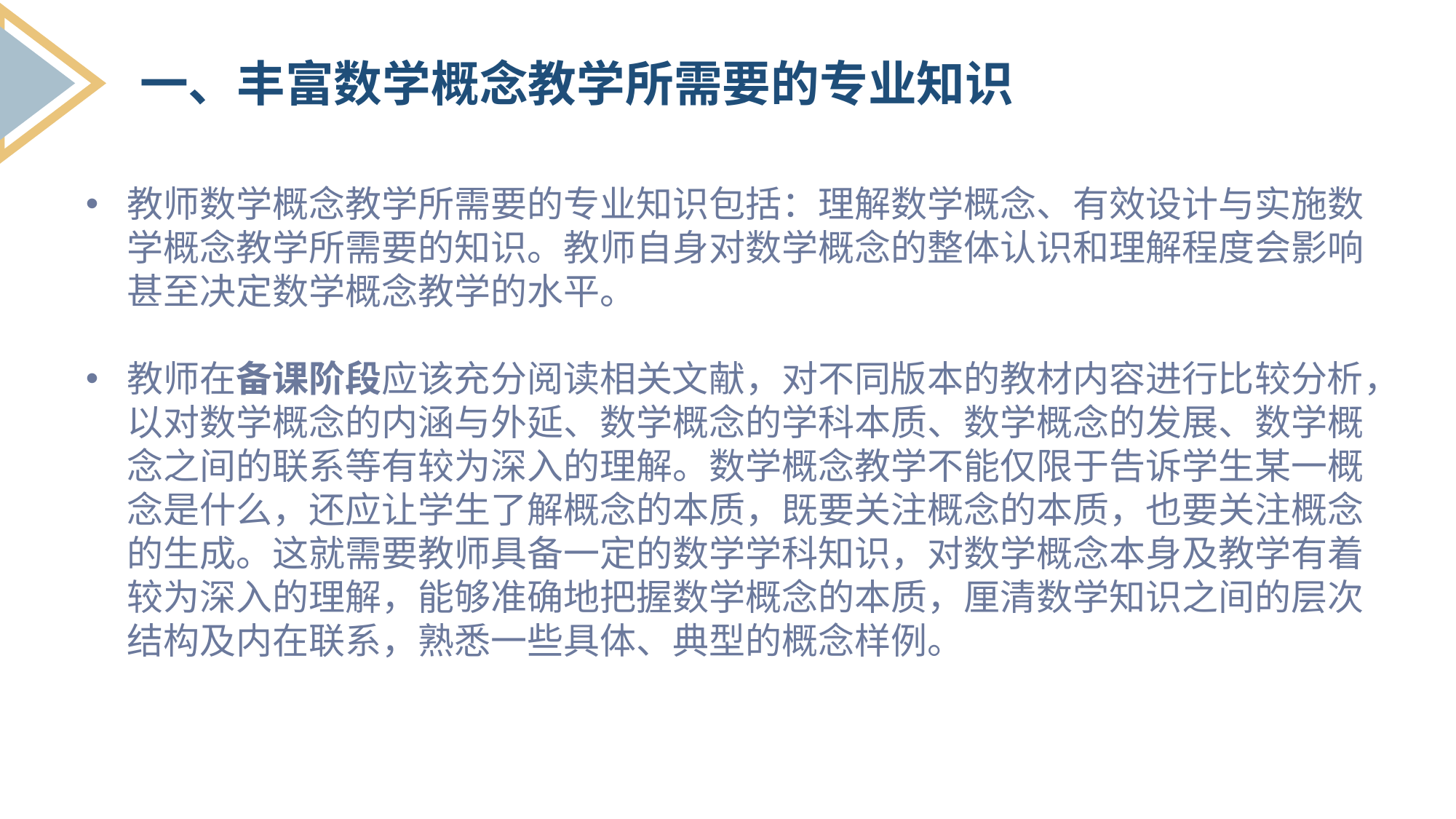

一、丰富数学概念教学所需要的专业知识
教师数学概念教学所需要的专业知识包括：理解数学概念、有效设计与实施数学概念教学所需要的知识。教师自身对数学概念的整体认识和理解程度会影响甚至决定数学概念教学的水平。

教师在备课阶段应该充分阅读相关文献，对不同版本的教材内容进行比较分析，以对数学概念的内涵与外延、数学概念的学科本质、数学概念的发展、数学概念之间的联系等有较为深入的理解。数学概念教学不能仅限于告诉学生某一概念是什么，还应让学生了解概念的本质，既要关注概念的本质，也要关注概念的生成。这就需要教师具备一定的数学学科知识，对数学概念本身及教学有着较为深入的理解，能够准确地把握数学概念的本质，厘清数学知识之间的层次结构及内在联系，熟悉一些具体、典型的概念样例。